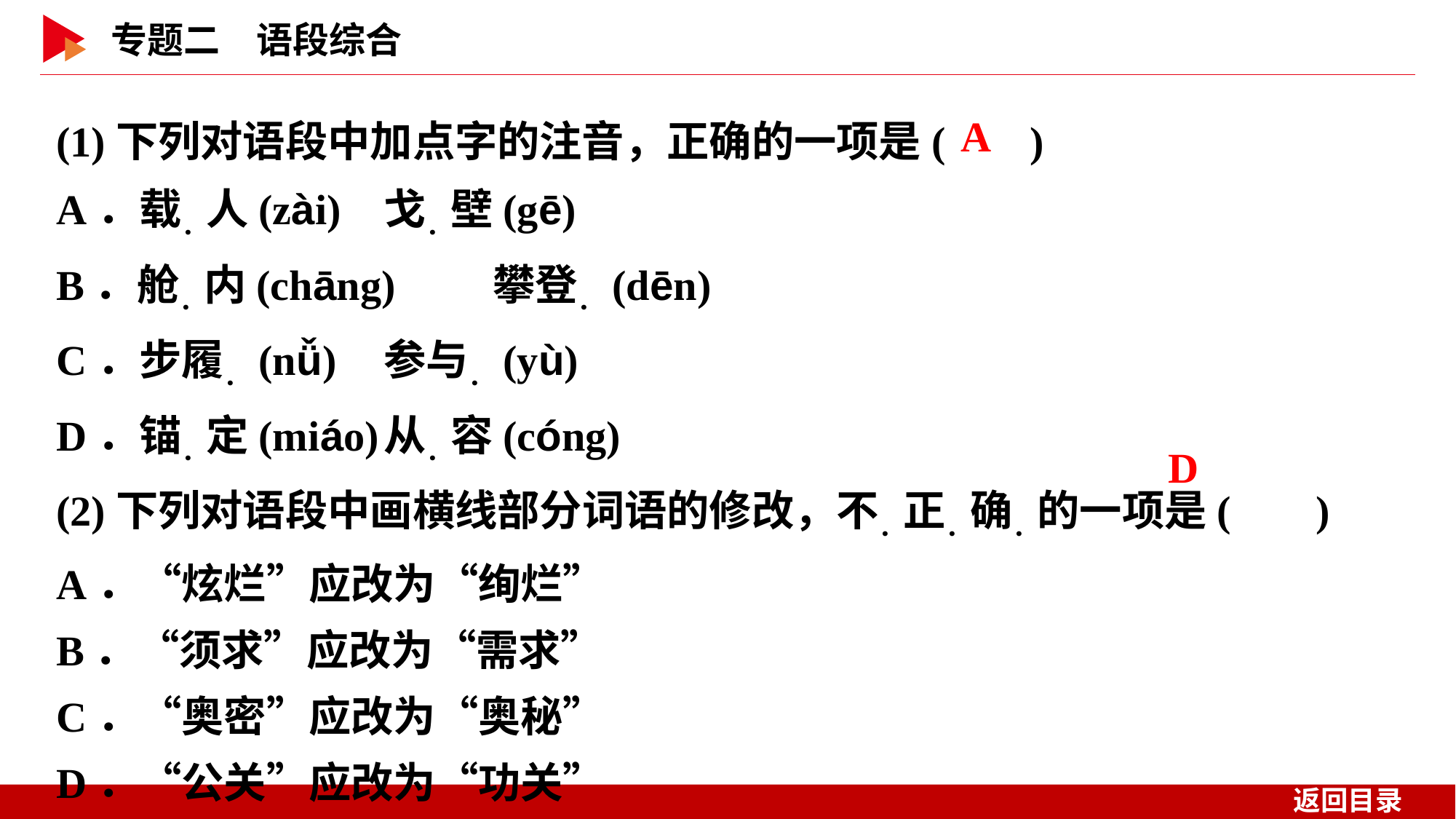

(1)下列对语段中加点字的注音，正确的一项是(        )
A．载．人(zài)	戈．壁(gē)
B．舱．内(chāng)	攀登．(dēn)
C．步履．(nǚ)	参与．(yù)
D．锚．定(miáo)	从．容(cóng)
(2)下列对语段中画横线部分词语的修改，不．正．确．的一项是(        )
A．“炫烂”应改为“绚烂”
B．“须求”应改为“需求”
C．“奥密”应改为“奥秘”
D．“公关”应改为“功关”
   A
   D